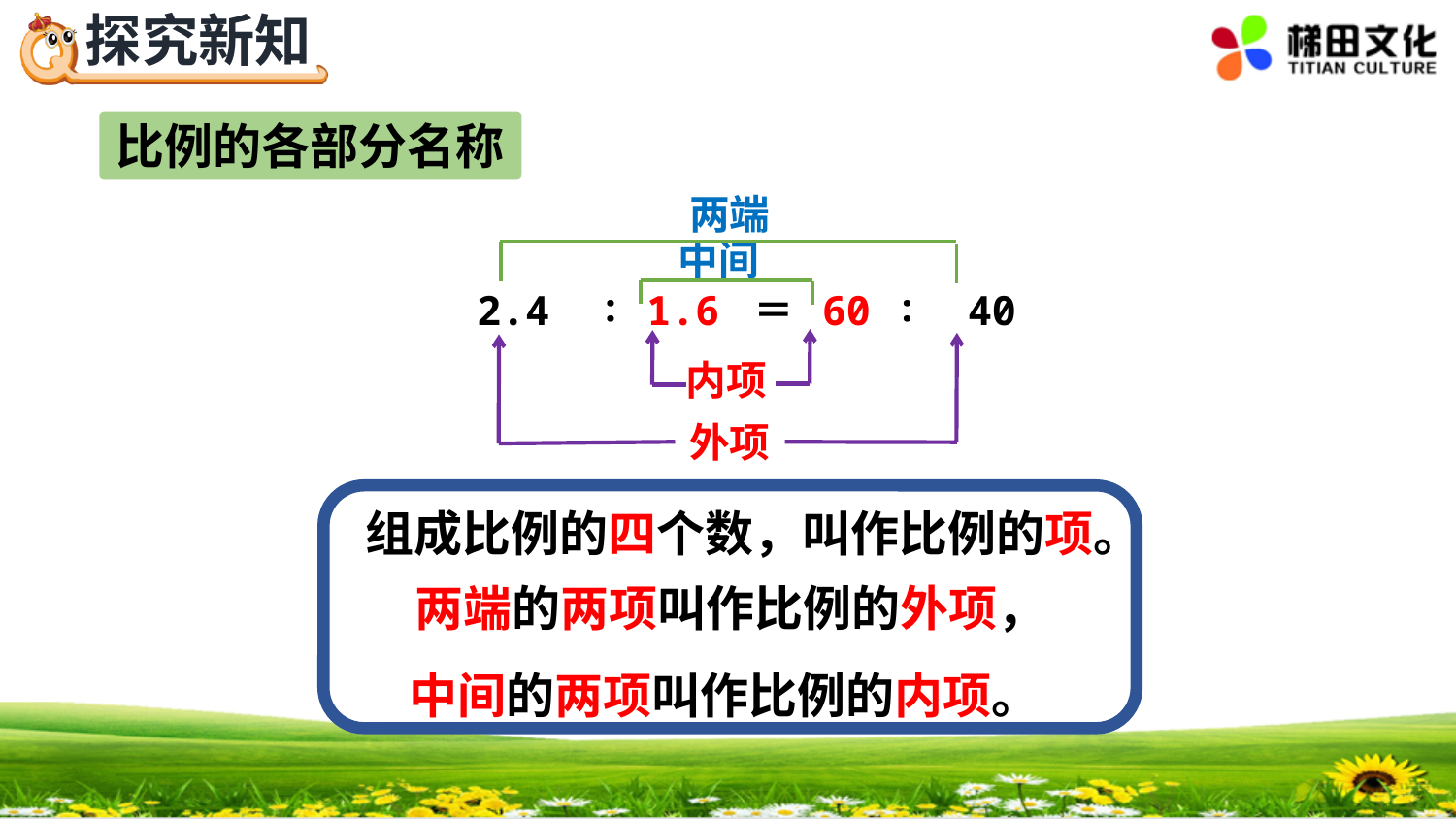

比例的各部分名称
两端
中间

2.4  ∶ 1.6 ＝  60 ∶  40
内项
外项

两端的两项叫作比例的外项，
中间的两项叫作比例的内项。
组成比例的四个数，叫作比例的项。